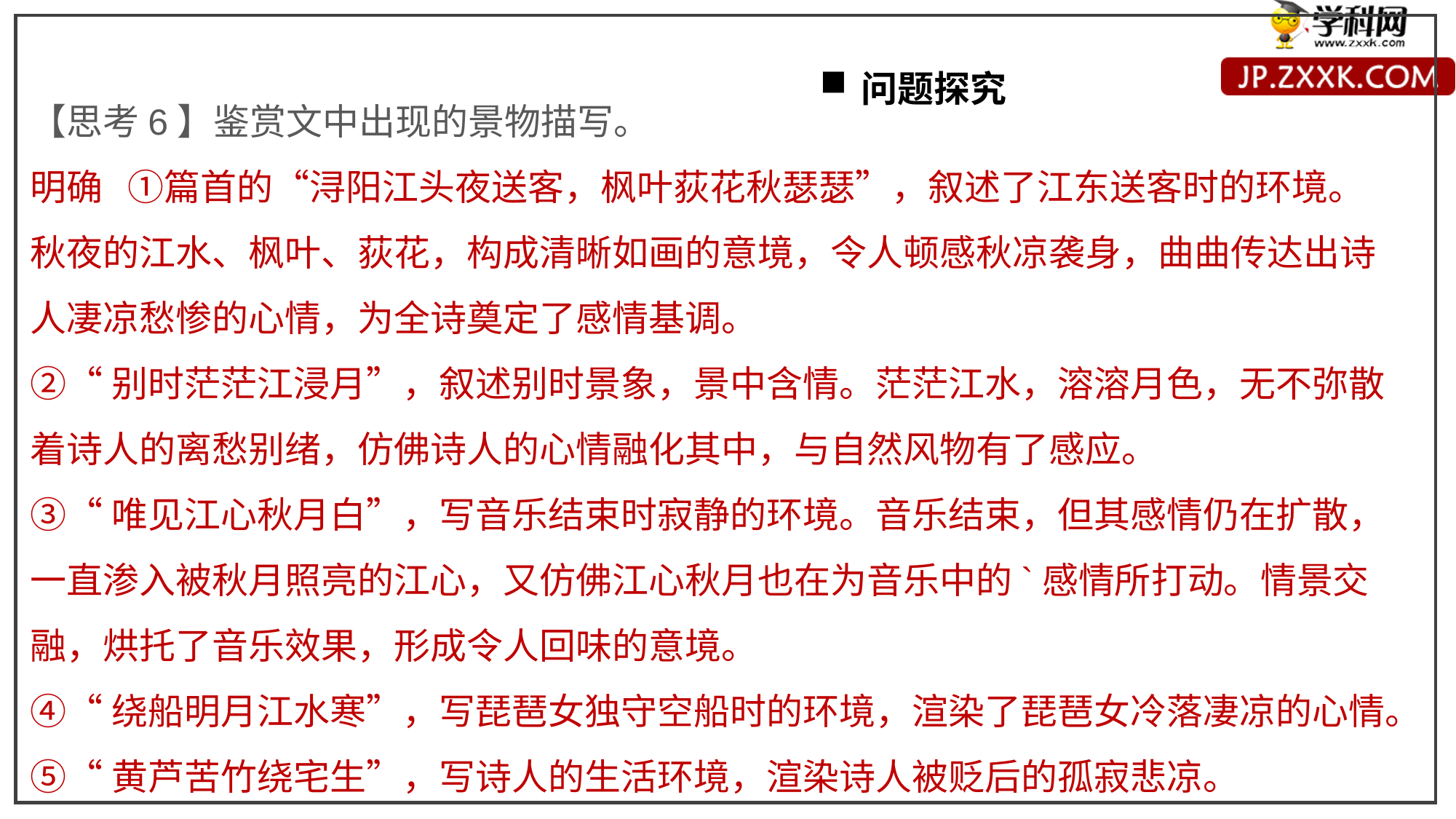

问题探究
【思考6】鉴赏文中出现的景物描写。
明确   ①篇首的“浔阳江头夜送客，枫叶荻花秋瑟瑟”，叙述了江东送客时的环境。秋夜的江水、枫叶、荻花，构成清晰如画的意境，令人顿感秋凉袭身，曲曲传达出诗人凄凉愁惨的心情，为全诗奠定了感情基调。
②“别时茫茫江浸月”，叙述别时景象，景中含情。茫茫江水，溶溶月色，无不弥散着诗人的离愁别绪，仿佛诗人的心情融化其中，与自然风物有了感应。
③“唯见江心秋月白”，写音乐结束时寂静的环境。音乐结束，但其感情仍在扩散，一直渗入被秋月照亮的江心，又仿佛江心秋月也在为音乐中的`感情所打动。情景交融，烘托了音乐效果，形成令人回味的意境。
④“绕船明月江水寒”，写琵琶女独守空船时的环境，渲染了琵琶女冷落凄凉的心情。
⑤“黄芦苦竹绕宅生”，写诗人的生活环境，渲染诗人被贬后的孤寂悲凉。